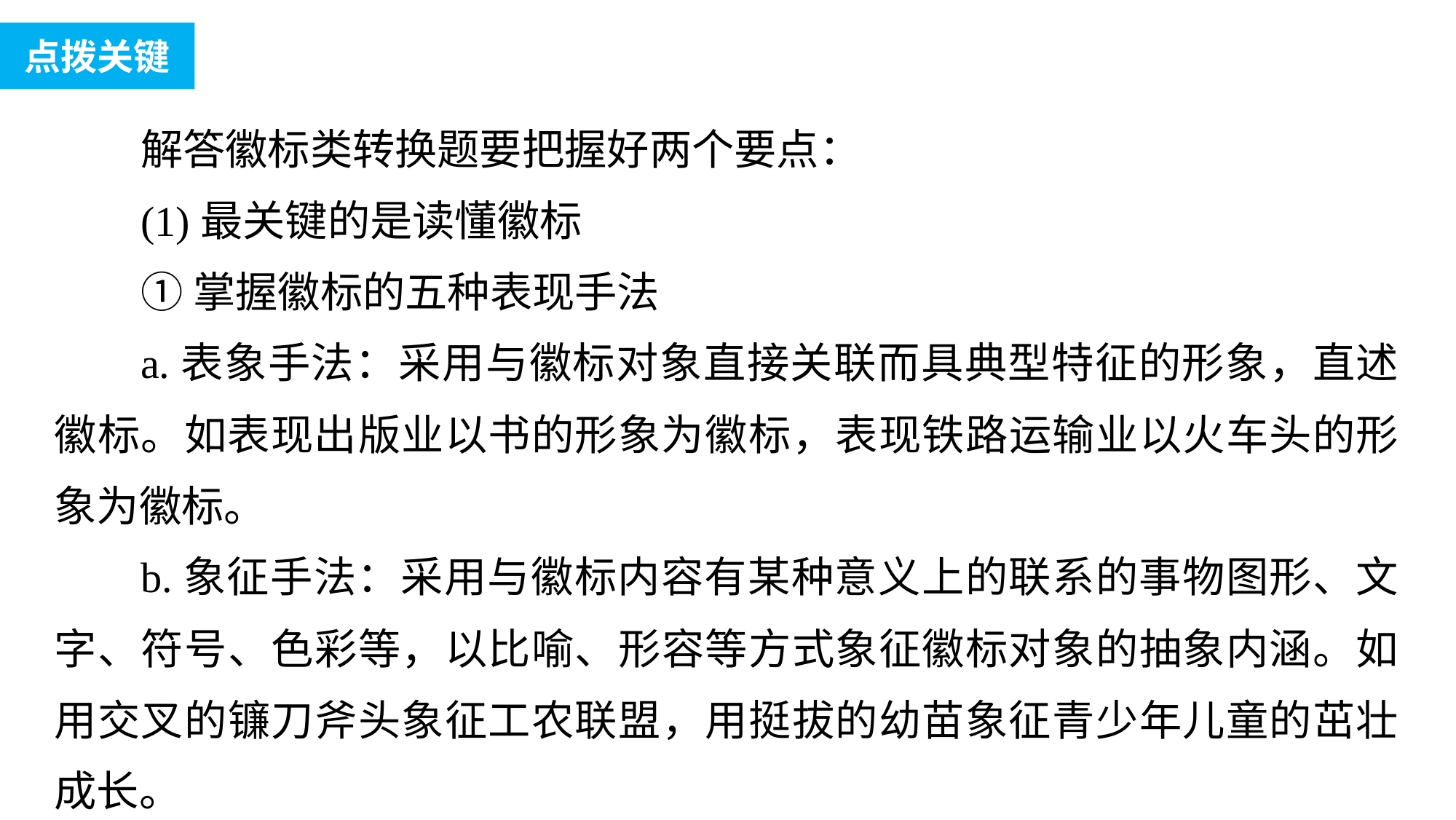

点拨关键
解答徽标类转换题要把握好两个要点：
(1)最关键的是读懂徽标
①掌握徽标的五种表现手法
a.表象手法：采用与徽标对象直接关联而具典型特征的形象，直述徽标。如表现出版业以书的形象为徽标，表现铁路运输业以火车头的形象为徽标。
b.象征手法：采用与徽标内容有某种意义上的联系的事物图形、文字、符号、色彩等，以比喻、形容等方式象征徽标对象的抽象内涵。如用交叉的镰刀斧头象征工农联盟，用挺拔的幼苗象征青少年儿童的茁壮成长。